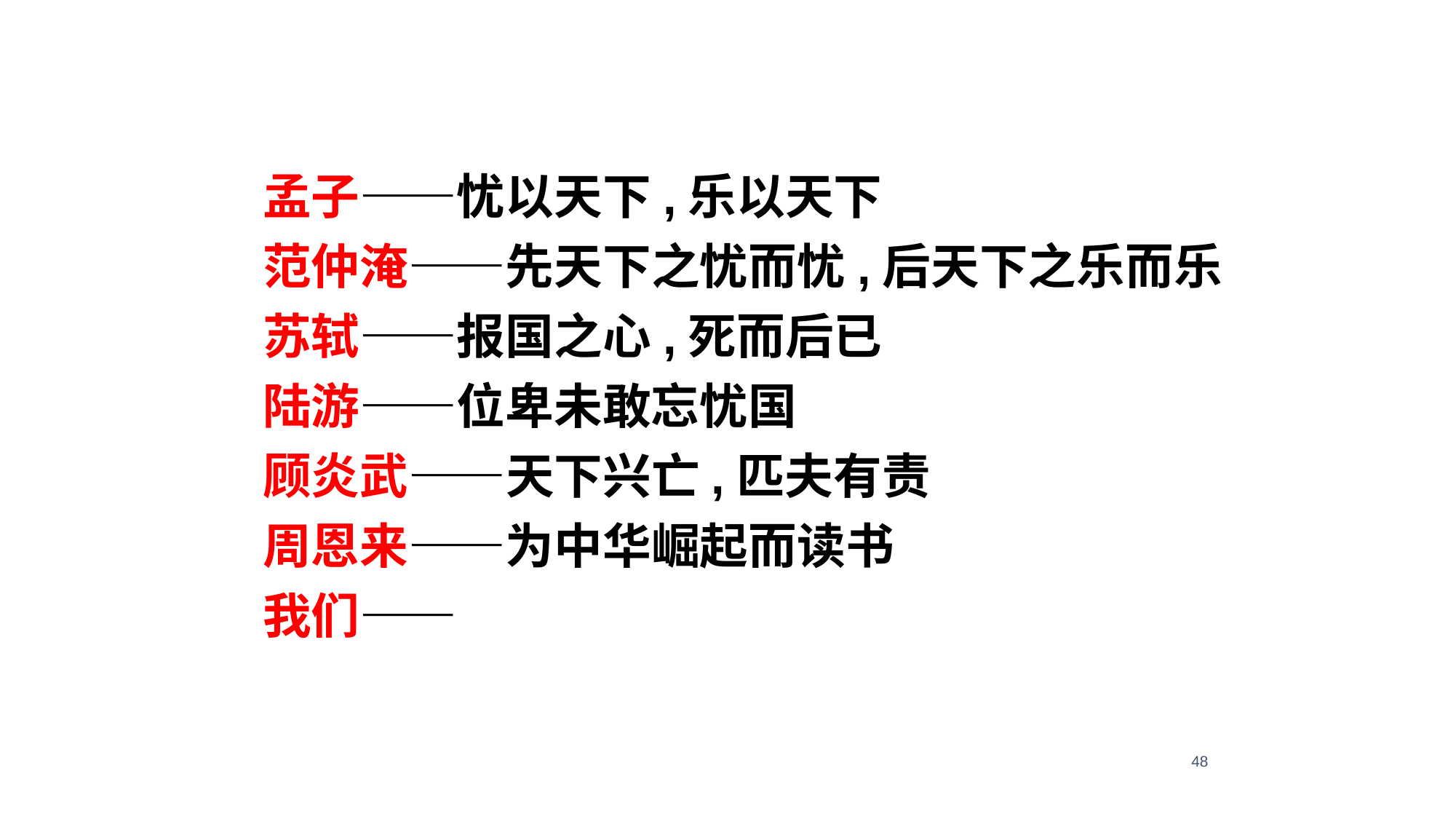

孟子——忧以天下,乐以天下
范仲淹——先天下之忧而忧,后天下之乐而乐
苏轼——报国之心,死而后已
陆游——位卑未敢忘忧国
顾炎武——天下兴亡,匹夫有责
周恩来——为中华崛起而读书
我们——
48